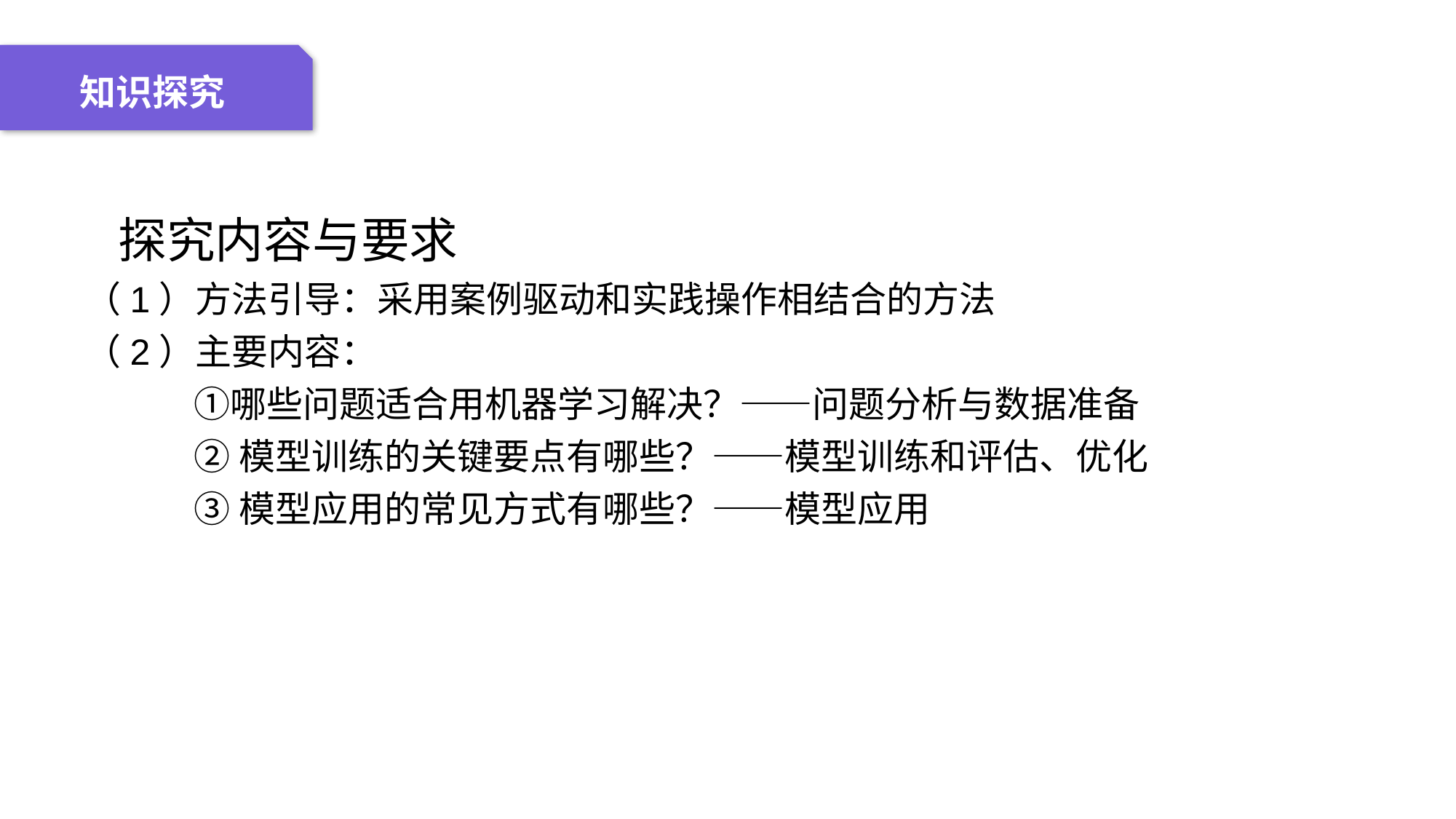

04 名词解释
01 准备过程
02 整体结构
03 重点说明
知识探究
  探究内容与要求
（1）方法引导：采用案例驱动和实践操作相结合的方法
（2）主要内容：
　　　①哪些问题适合用机器学习解决？——问题分析与数据准备
②模型训练的关键要点有哪些？——模型训练和评估、优化
③模型应用的常见方式有哪些？——模型应用